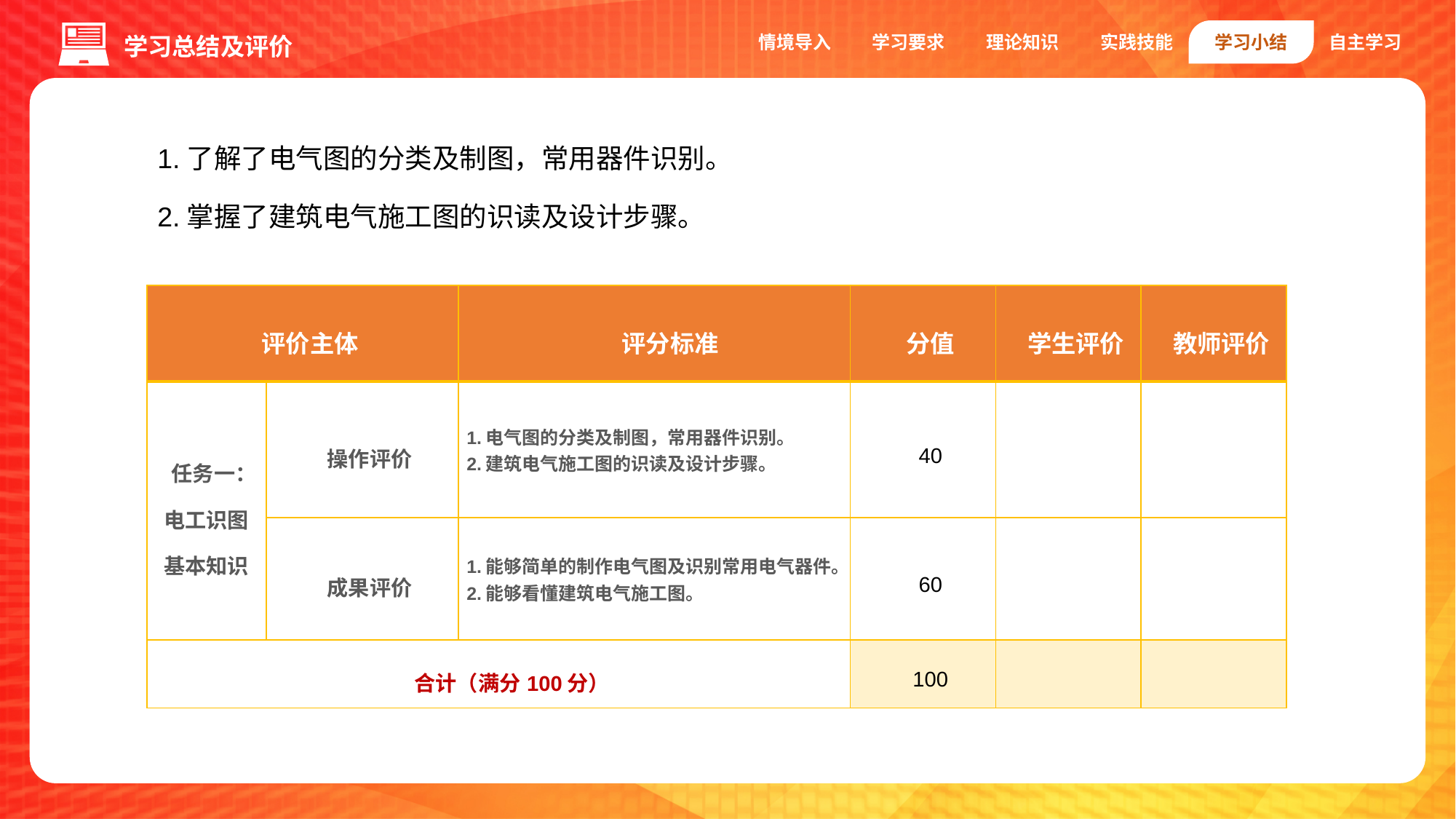

情境导入
学习要求
理论知识
实践技能
学习小结
自主学习

学习总结及评价
1.了解了电气图的分类及制图，常用器件识别。
2.掌握了建筑电气施工图的识读及设计步骤。
| 评价主体 |  | 评分标准 | 分值 | 学生评价 | 教师评价 |
| --- | --- | --- | --- | --- | --- |
| 任务一：电工识图基本知识 | 操作评价 | 1.电气图的分类及制图，常用器件识别。 2.建筑电气施工图的识读及设计步骤。 | 40 |  |  |
|  | 成果评价 | 1.能够简单的制作电气图及识别常用电气器件。 2.能够看懂建筑电气施工图。 | 60 |  |  |
| 合计（满分100分） |  |  | 100 |  |  |